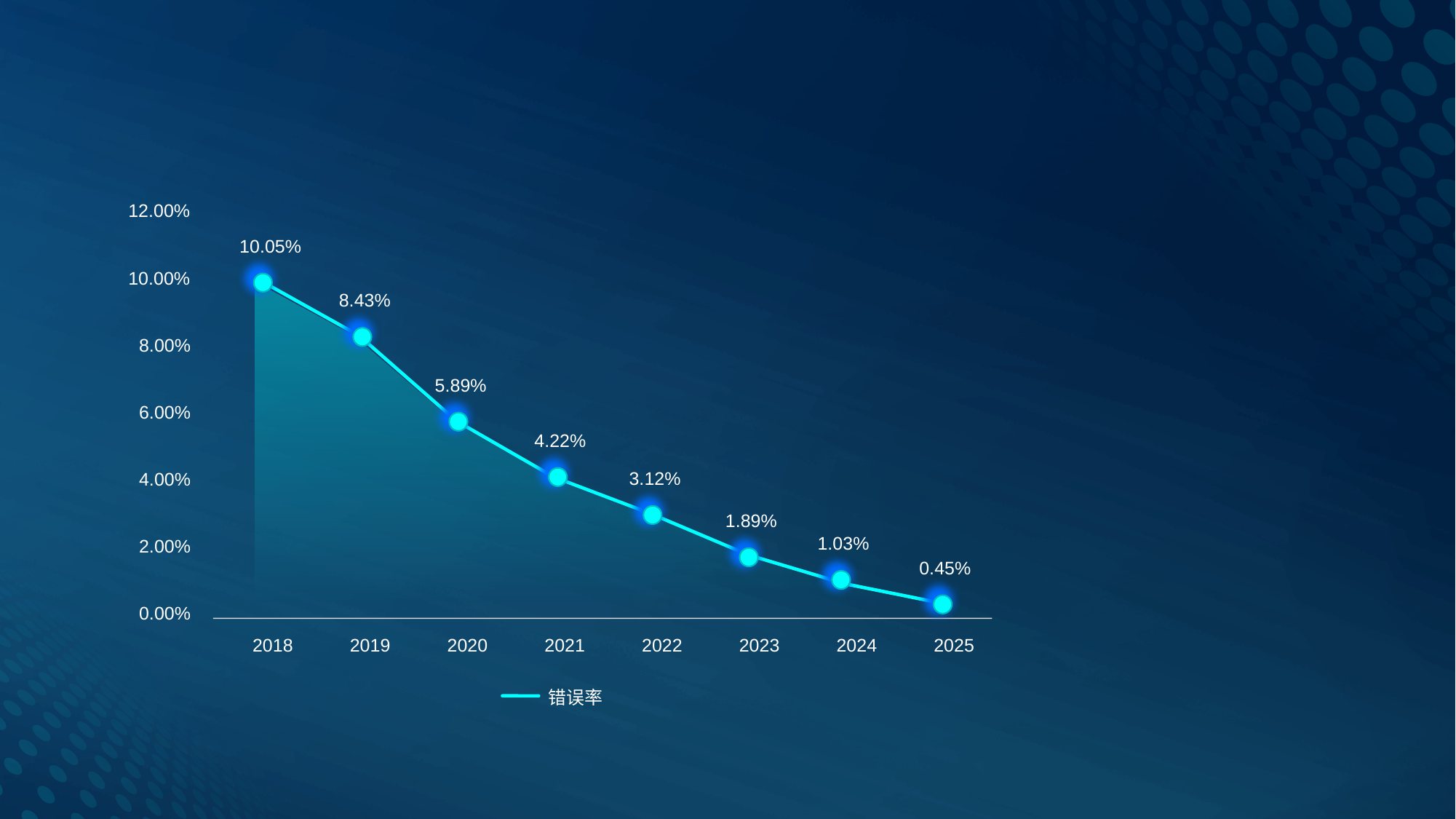

12.00%
10.00%

8.00%
6.00%
4.00%
2.00%
0.00%

2018
2019
2020
2021
2022
2023
2024
2025
错误率

10.05%

8.43%

5.89%

4.22%

3.12%

1.89%

1.03%

0.45%